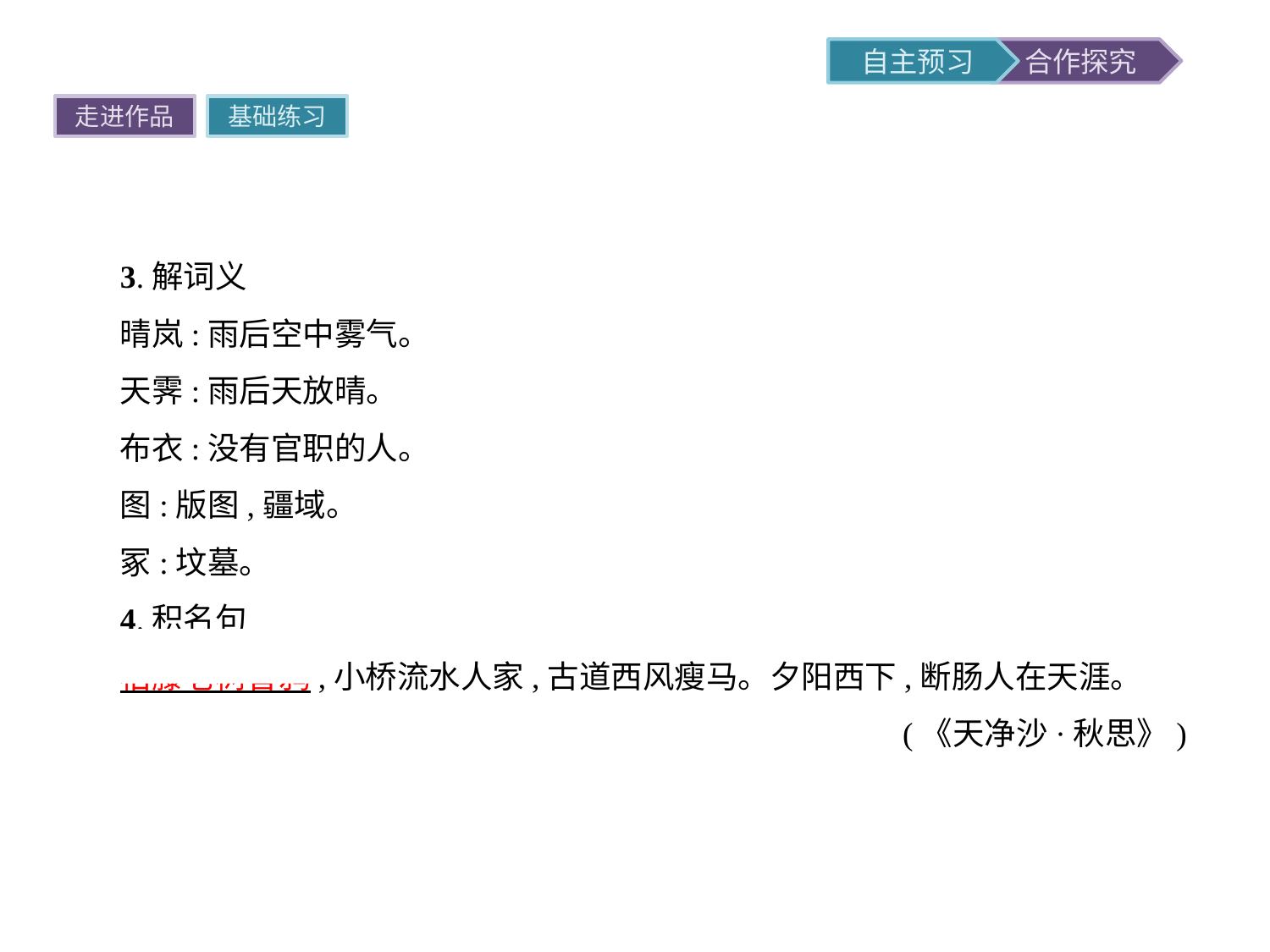

走进作品
基础练习
3.解词义
晴岚:雨后空中雾气。
天霁:雨后天放晴。
布衣:没有官职的人。
图:版图,疆域。
冢:坟墓。
4.积名句
枯藤老树昏鸦,小桥流水人家,古道西风瘦马。夕阳西下,断肠人在天涯。
(《天净沙·秋思》)